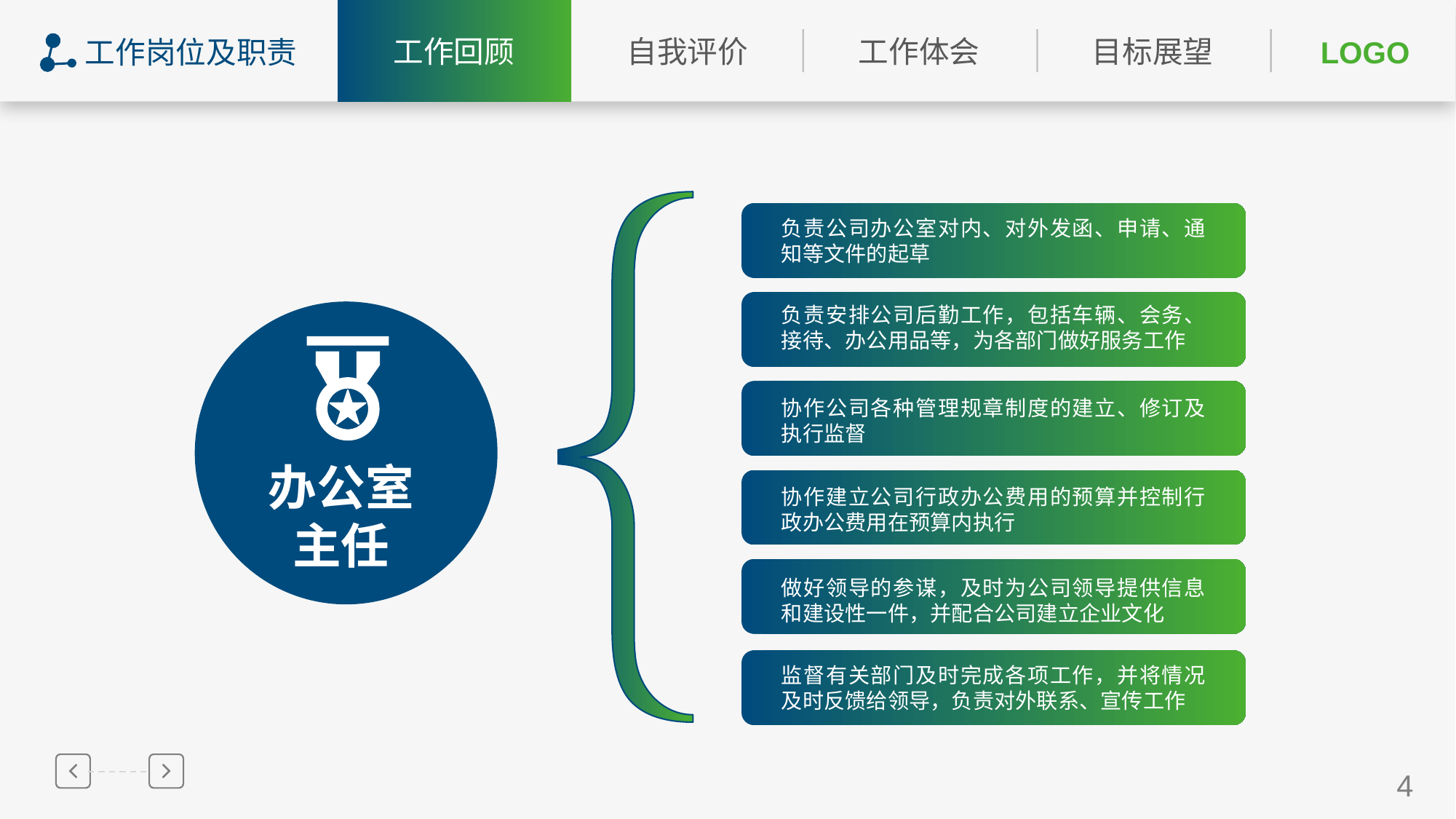

工作岗位及职责

负责公司办公室对内、对外发函、申请、通知等文件的起草

负责安排公司后勤工作，包括车辆、会务、接待、办公用品等，为各部门做好服务工作

协作公司各种管理规章制度的建立、修订及执行监督
办公室
主任

协作建立公司行政办公费用的预算并控制行政办公费用在预算内执行

做好领导的参谋，及时为公司领导提供信息和建设性一件，并配合公司建立企业文化

监督有关部门及时完成各项工作，并将情况及时反馈给领导，负责对外联系、宣传工作